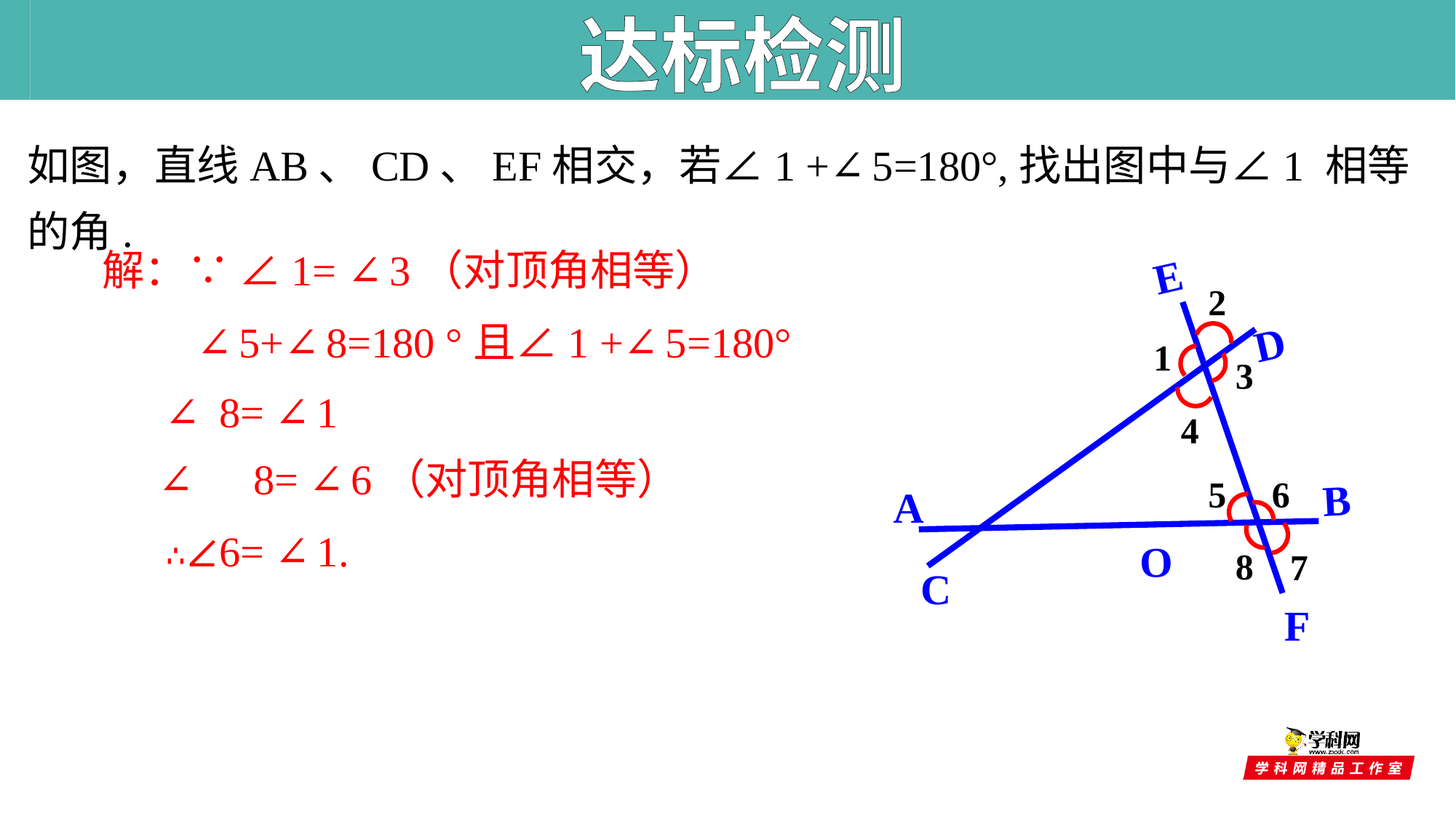

达标检测
如图，直线AB、CD、EF相交，若∠1 +∠5=180°,找出图中与∠1 相等的角.
解：∵ ∠1= ∠3（对顶角相等）
E

D
B
2
∠5+∠8=180 °且∠1 +∠5=180°

1

3

∴∠8= ∠1
4
∵ ∠8= ∠6（对顶角相等）
5
6
A

∴∠6= ∠1.
O
8
7
C
F